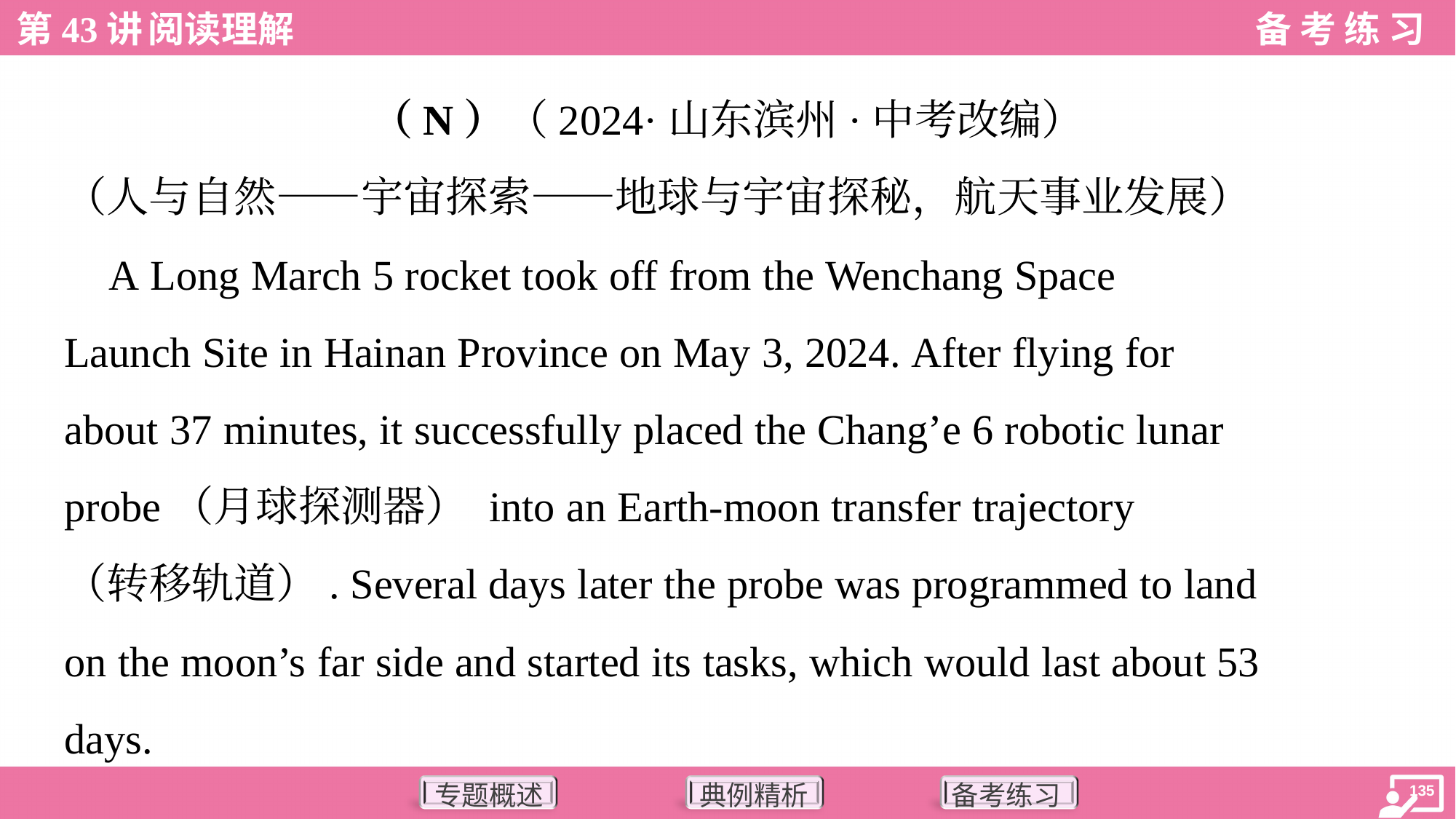

（N）（2024·山东滨州·中考改编）
（人与自然——宇宙探索——地球与宇宙探秘，航天事业发展）
    A Long March 5 rocket took off from the Wenchang Space
Launch Site in Hainan Province on May 3, 2024. After flying for
about 37 minutes, it successfully placed the Chang’e 6 robotic lunar
probe（月球探测器） into an Earth-moon transfer trajectory
（转移轨道）. Several days later the probe was programmed to land
on the moon’s far side and started its tasks, which would last about 53
days.